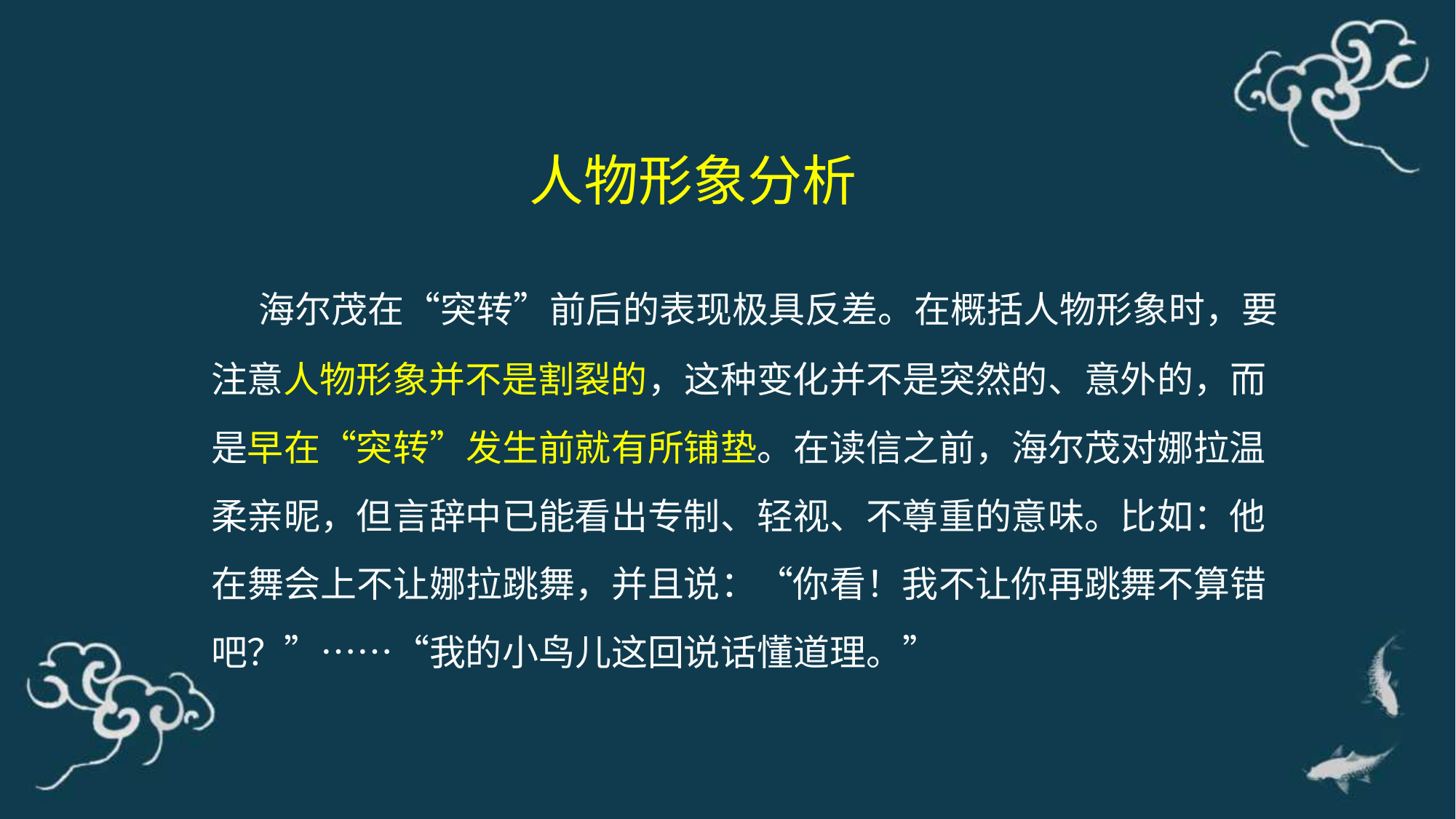

人物形象分析
    海尔茂在“突转”前后的表现极具反差。在概括人物形象时，要注意人物形象并不是割裂的，这种变化并不是突然的、意外的，而是早在“突转”发生前就有所铺垫。在读信之前，海尔茂对娜拉温柔亲昵，但言辞中已能看出专制、轻视、不尊重的意味。比如：他在舞会上不让娜拉跳舞，并且说：“你看！我不让你再跳舞不算错吧？”……“我的小鸟儿这回说话懂道理。”